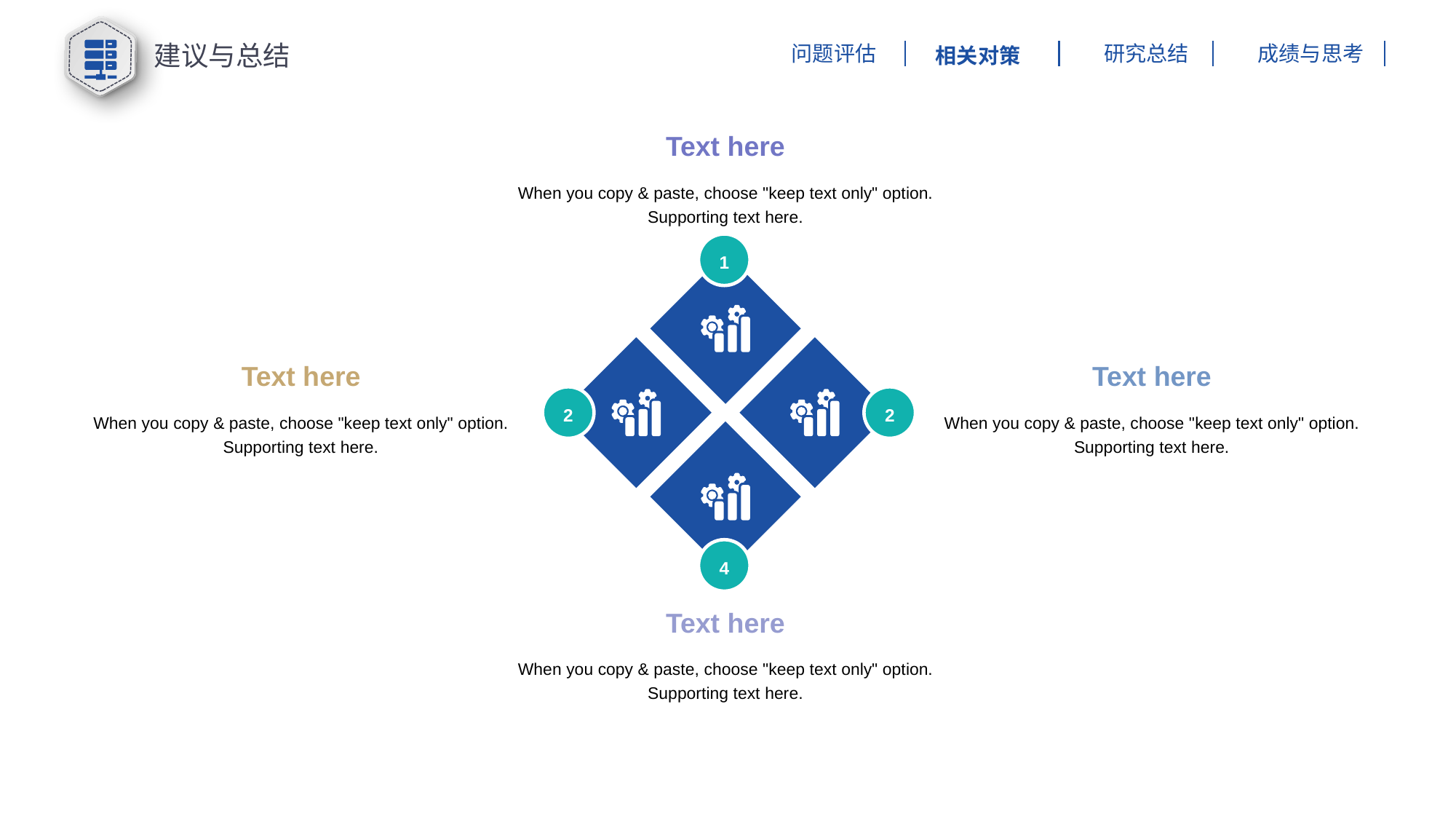

建议与总结
研究总结
成绩与思考
问题评估
相关对策

Text here
When you copy & paste, choose "keep text only" option.
Supporting text here.
1

Text here
When you copy & paste, choose "keep text only" option.
Supporting text here.
Text here
When you copy & paste, choose "keep text only" option.
Supporting text here.
2
2

4
Text here
When you copy & paste, choose "keep text only" option.
Supporting text here.